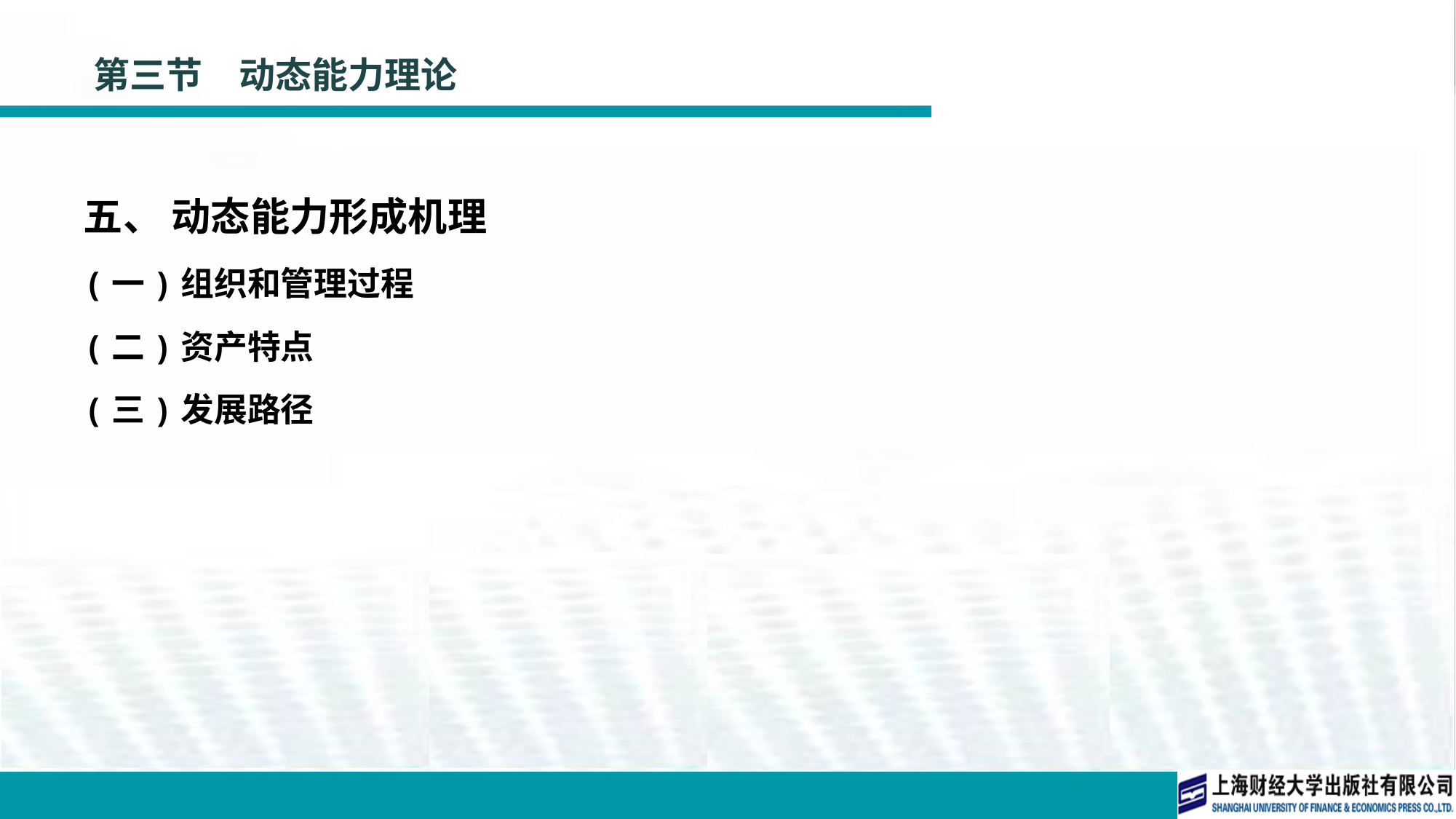

# 第三节　动态能力理论
五、 动态能力形成机理
(一)组织和管理过程
(二)资产特点
(三)发展路径